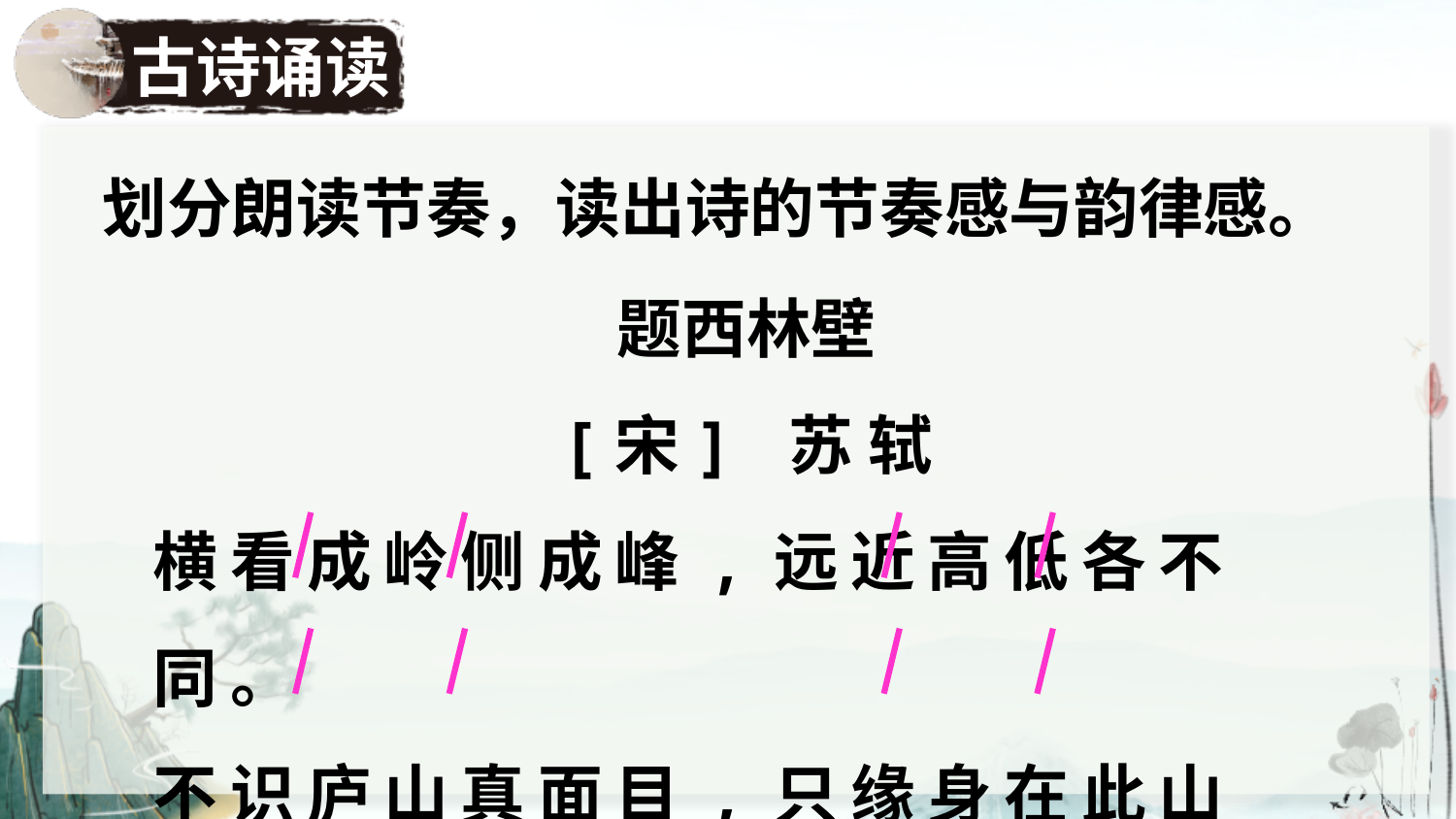

古诗诵读
划分朗读节奏，读出诗的节奏感与韵律感。
题西林壁
[宋] 苏 轼
横看成岭侧成峰,远近高低各不同。
不识庐山真面目,只缘身在此山中。